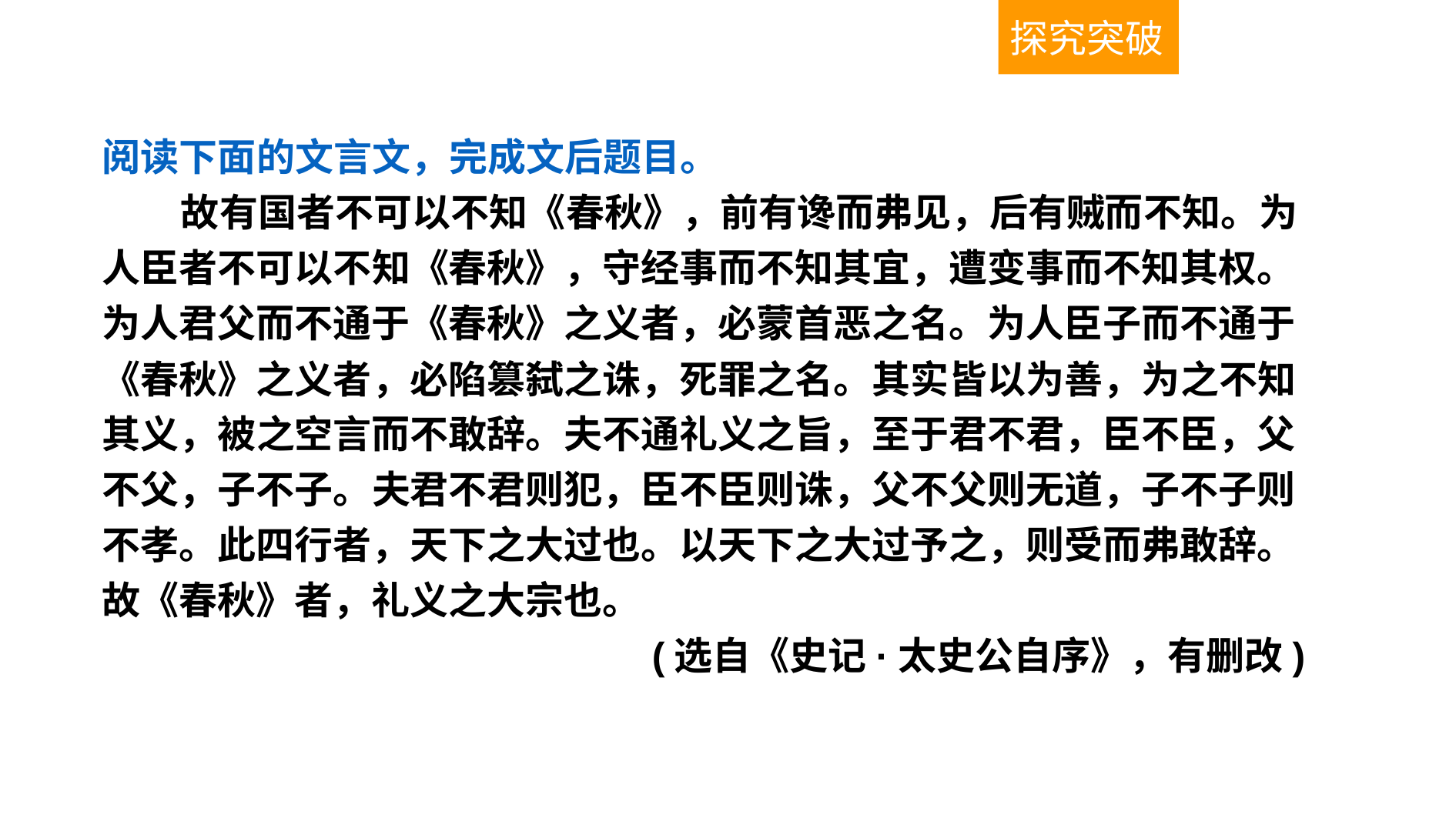

探究突破
阅读下面的文言文，完成文后题目。
        故有国者不可以不知《春秋》，前有谗而弗见，后有贼而不知。为人臣者不可以不知《春秋》，守经事而不知其宜，遭变事而不知其权。为人君父而不通于《春秋》之义者，必蒙首恶之名。为人臣子而不通于《春秋》之义者，必陷篡弑之诛，死罪之名。其实皆以为善，为之不知其义，被之空言而不敢辞。夫不通礼义之旨，至于君不君，臣不臣，父不父，子不子。夫君不君则犯，臣不臣则诛，父不父则无道，子不子则不孝。此四行者，天下之大过也。以天下之大过予之，则受而弗敢辞。故《春秋》者，礼义之大宗也。
                                                   (选自《史记·太史公自序》，有删改)